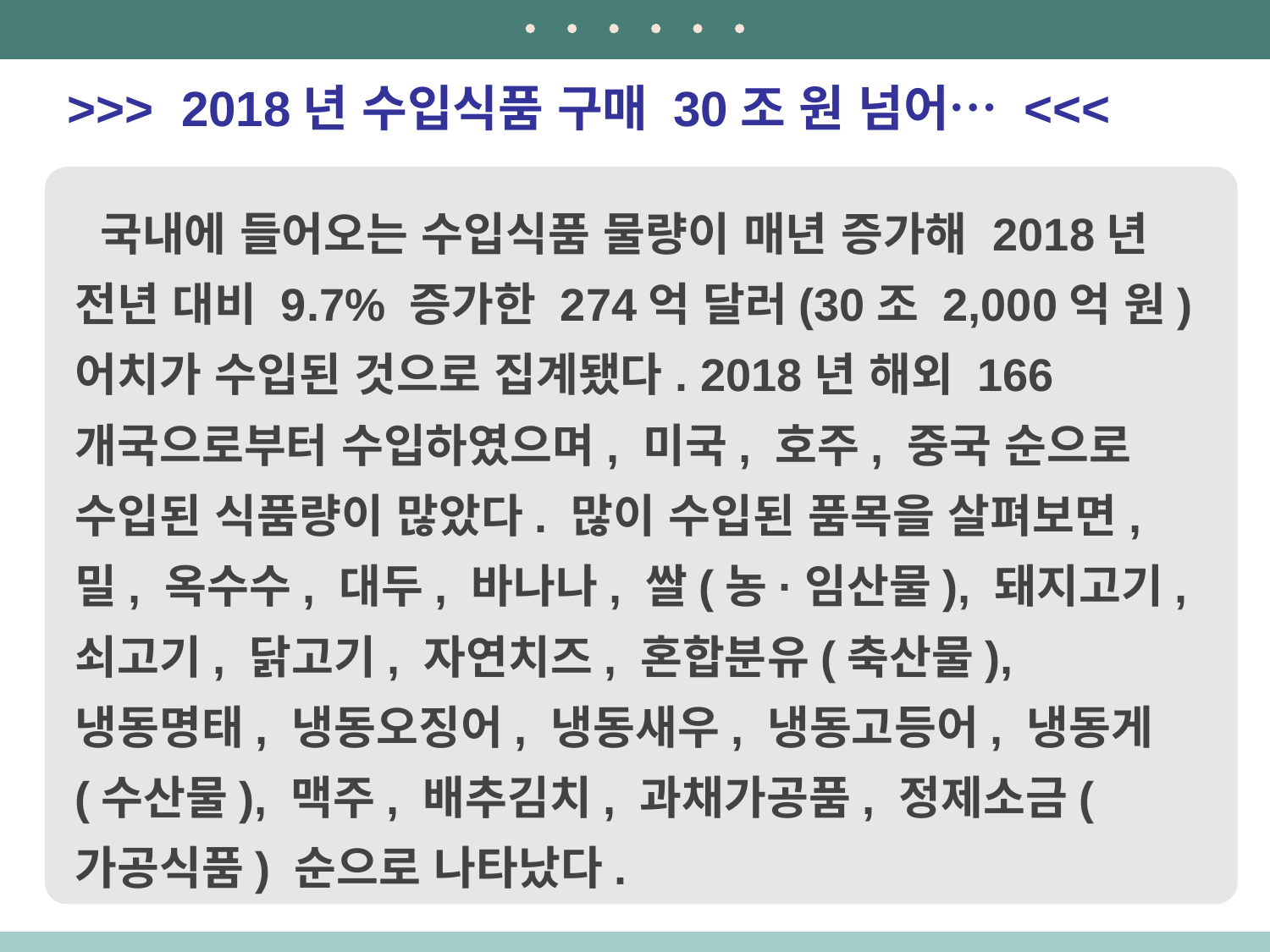

>>>  2018년 수입식품 구매 30조 원 넘어… <<<

국내에 들어오는 수입식품 물량이 매년 증가해 2018년 전년 대비 9.7% 증가한 274억 달러(30조 2,000억 원)어치가 수입된 것으로 집계됐다. 2018년 해외 166개국으로부터 수입하였으며, 미국, 호주, 중국 순으로 수입된 식품량이 많았다. 많이 수입된 품목을 살펴보면, 밀, 옥수수, 대두, 바나나, 쌀(농·임산물), 돼지고기, 쇠고기, 닭고기, 자연치즈, 혼합분유(축산물), 냉동명태, 냉동오징어, 냉동새우, 냉동고등어, 냉동게(수산물), 맥주, 배추김치, 과채가공품, 정제소금(가공식품) 순으로 나타났다.